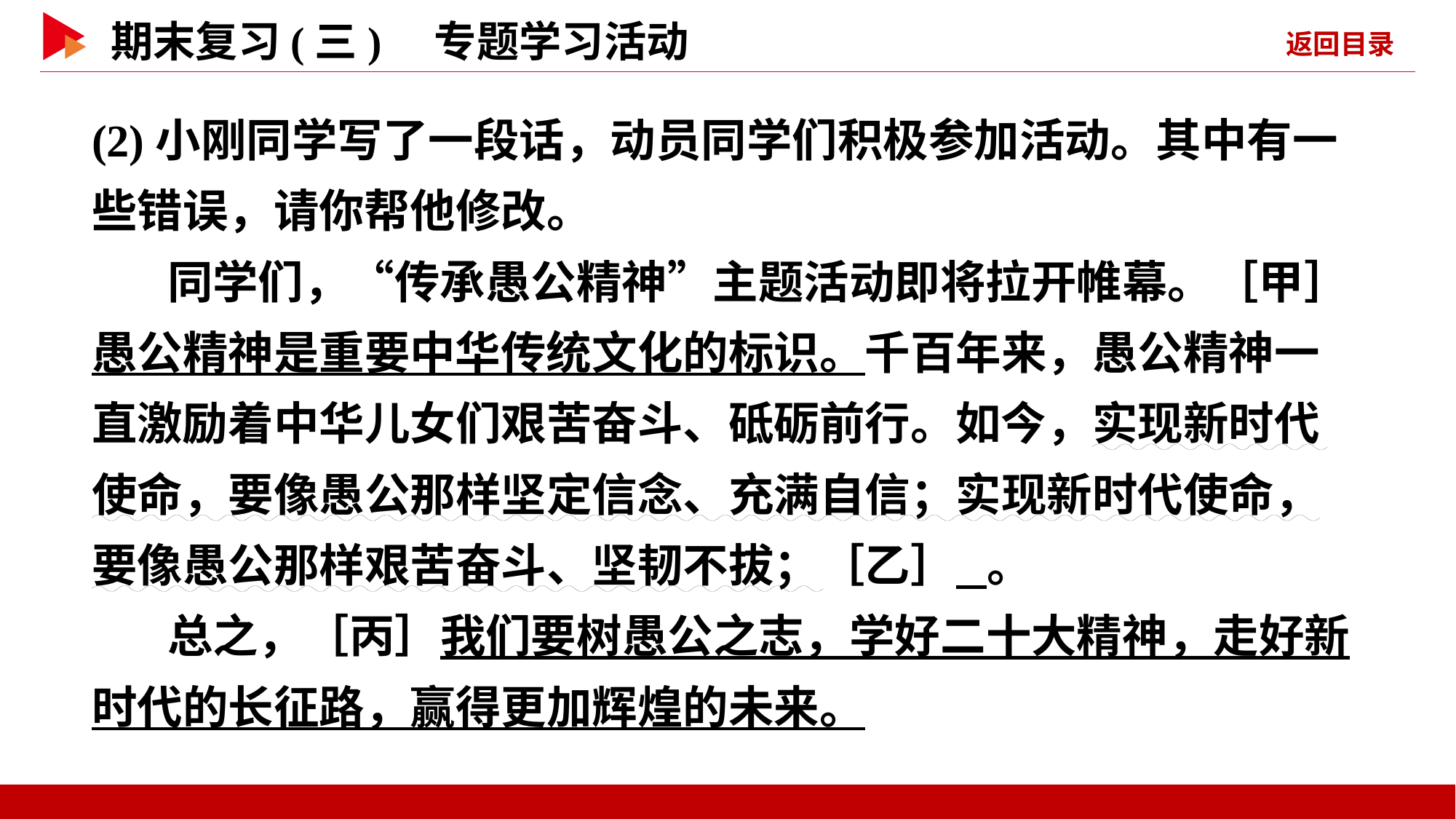

(2)小刚同学写了一段话，动员同学们积极参加活动。其中有一些错误，请你帮他修改。
   同学们，“传承愚公精神”主题活动即将拉开帷幕。［甲］愚公精神是重要中华传统文化的标识。千百年来，愚公精神一直激励着中华儿女们艰苦奋斗、砥砺前行。如今，实现新时代使命，要像愚公那样坚定信念、充满自信；实现新时代使命，要像愚公那样艰苦奋斗、坚韧不拔；［乙］   。
   总之，［丙］我们要树愚公之志，学好二十大精神，走好新时代的长征路，赢得更加辉煌的未来。